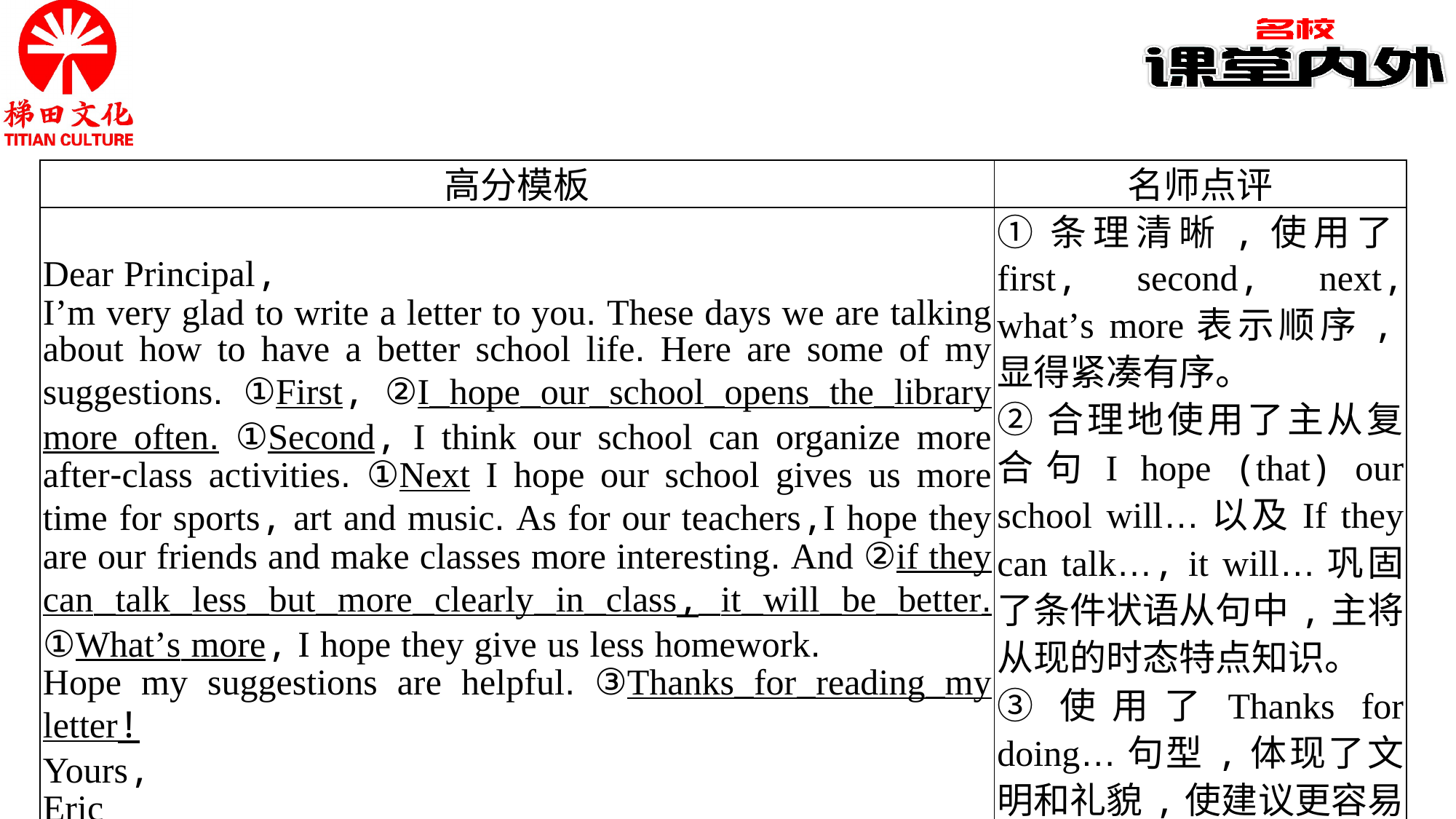

| 高分模板 | 名师点评 |
| --- | --- |
| Dear Principal, I’m very glad to write a letter to you. These days we are talking about how to have a better school life. Here are some of my suggestions. ①First, ②I hope our school opens the library more often. ①Second, I think our school can organize more after-class activities. ①Next I hope our school gives us more time for sports, art and music. As for our teachers,I hope they are our friends and make classes more interesting. And ②if they can talk less but more clearly in class, it will be better. ①What’s more, I hope they give us less homework. Hope my suggestions are helpful. ③Thanks for reading my letter! Yours, Eric | ①条理清晰,使用了first, second, next, what’s more表示顺序,显得紧凑有序。 ②合理地使用了主从复合句I hope (that) our school will…以及If they can talk…, it will…巩固了条件状语从句中,主将从现的时态特点知识。 ③使用了Thanks for doing…句型,体现了文明和礼貌,使建议更容易被接纳。 |